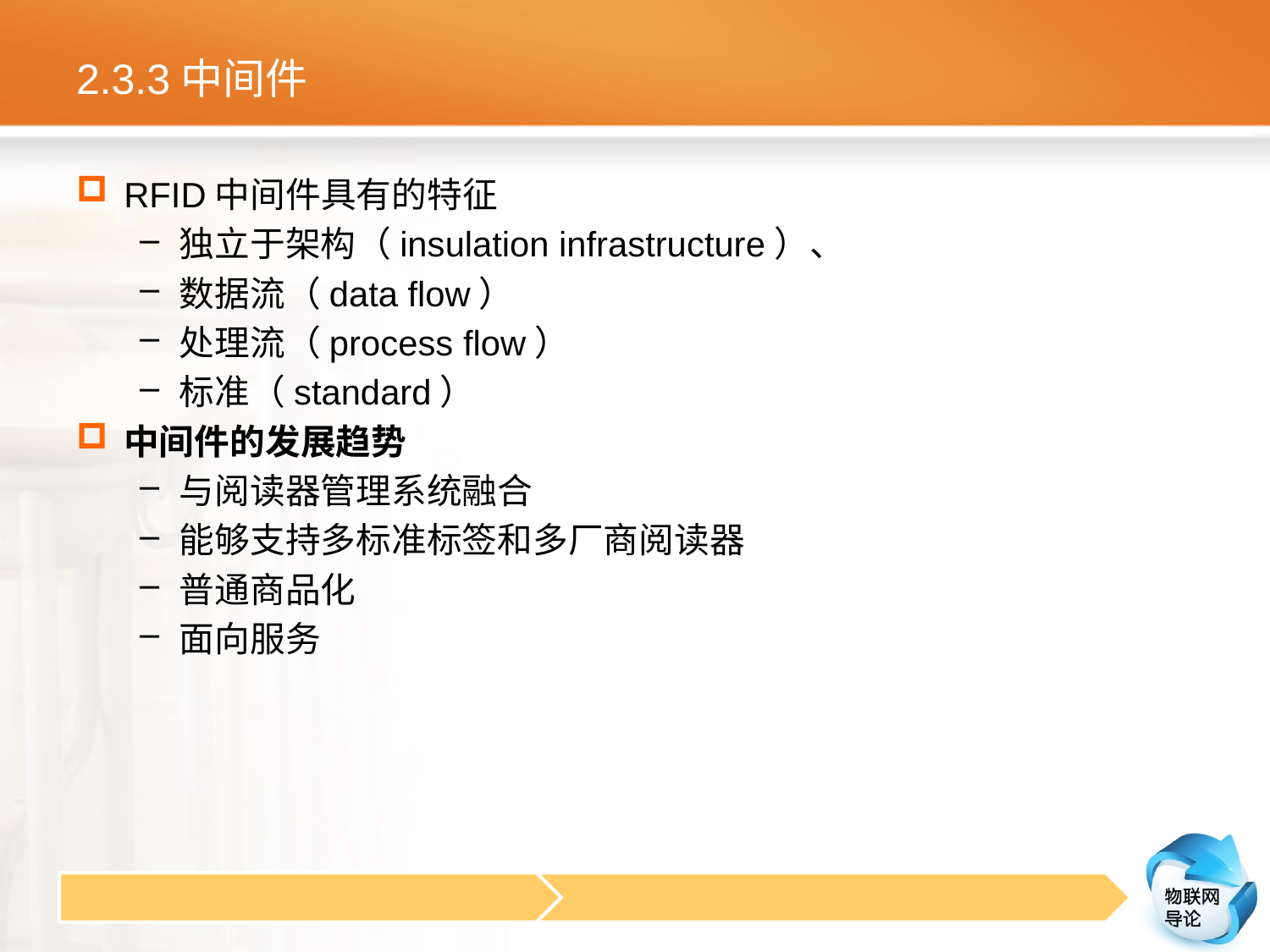

# 2.3.3中间件
RFID中间件具有的特征
独立于架构（insulation infrastructure）、
数据流（data flow）
处理流（process flow）
标准（standard）
中间件的发展趋势
与阅读器管理系统融合
能够支持多标准标签和多厂商阅读器
普通商品化
面向服务